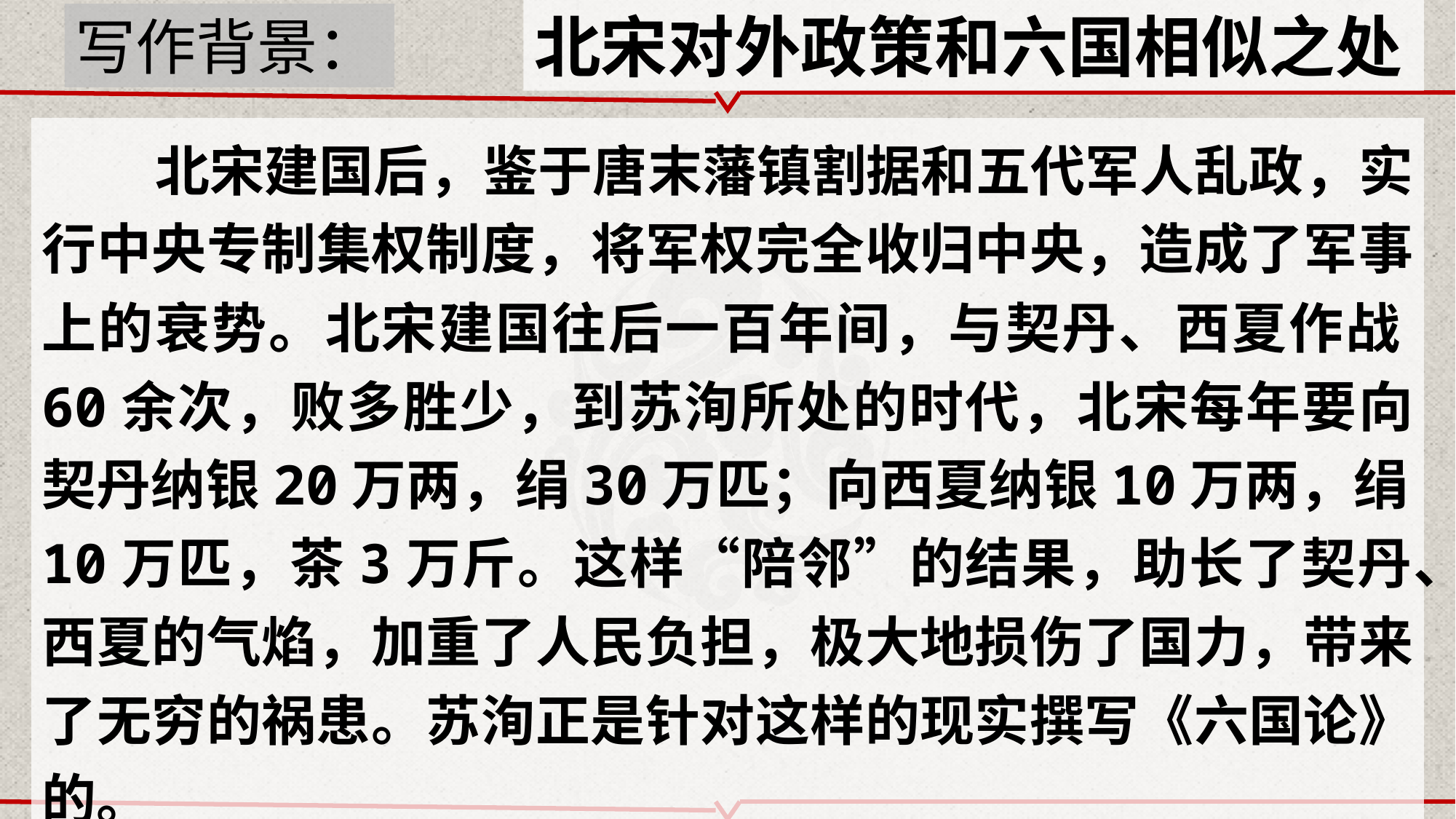

北宋对外政策和六国相似之处
写作背景：
        北宋建国后，鉴于唐末藩镇割据和五代军人乱政，实行中央专制集权制度，将军权完全收归中央，造成了军事上的衰势。北宋建国往后一百年间，与契丹、西夏作战60余次，败多胜少，到苏洵所处的时代，北宋每年要向契丹纳银20万两，绢30万匹；向西夏纳银10万两，绢10万匹，茶3万斤。这样“陪邻”的结果，助长了契丹、西夏的气焰，加重了人民负担，极大地损伤了国力，带来了无穷的祸患。苏洵正是针对这样的现实撰写《六国论》的。